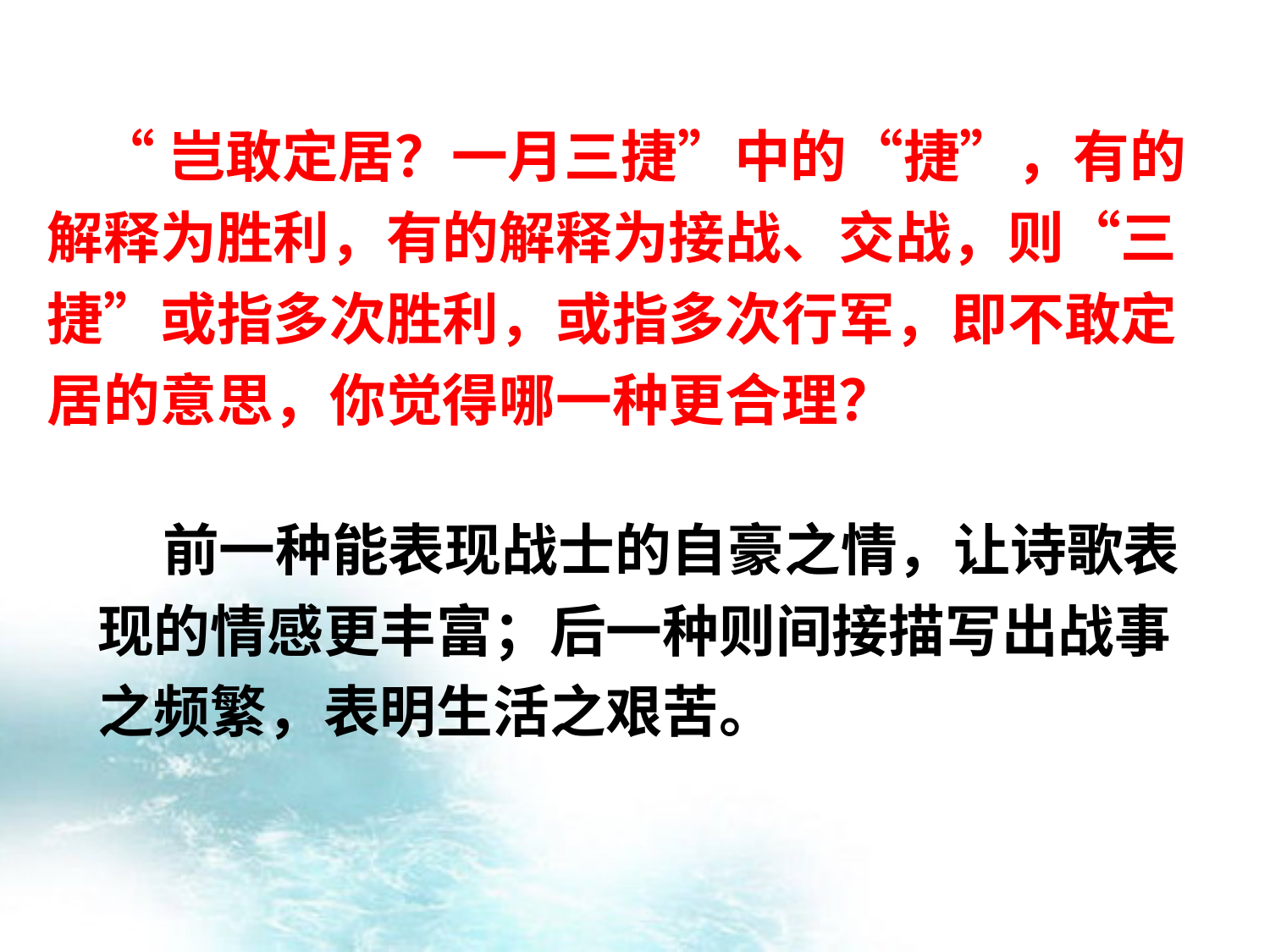

“岂敢定居？一月三捷”中的“捷”，有的解释为胜利，有的解释为接战、交战，则“三捷”或指多次胜利，或指多次行军，即不敢定居的意思，你觉得哪一种更合理？
    前一种能表现战士的自豪之情，让诗歌表现的情感更丰富；后一种则间接描写出战事之频繁，表明生活之艰苦。